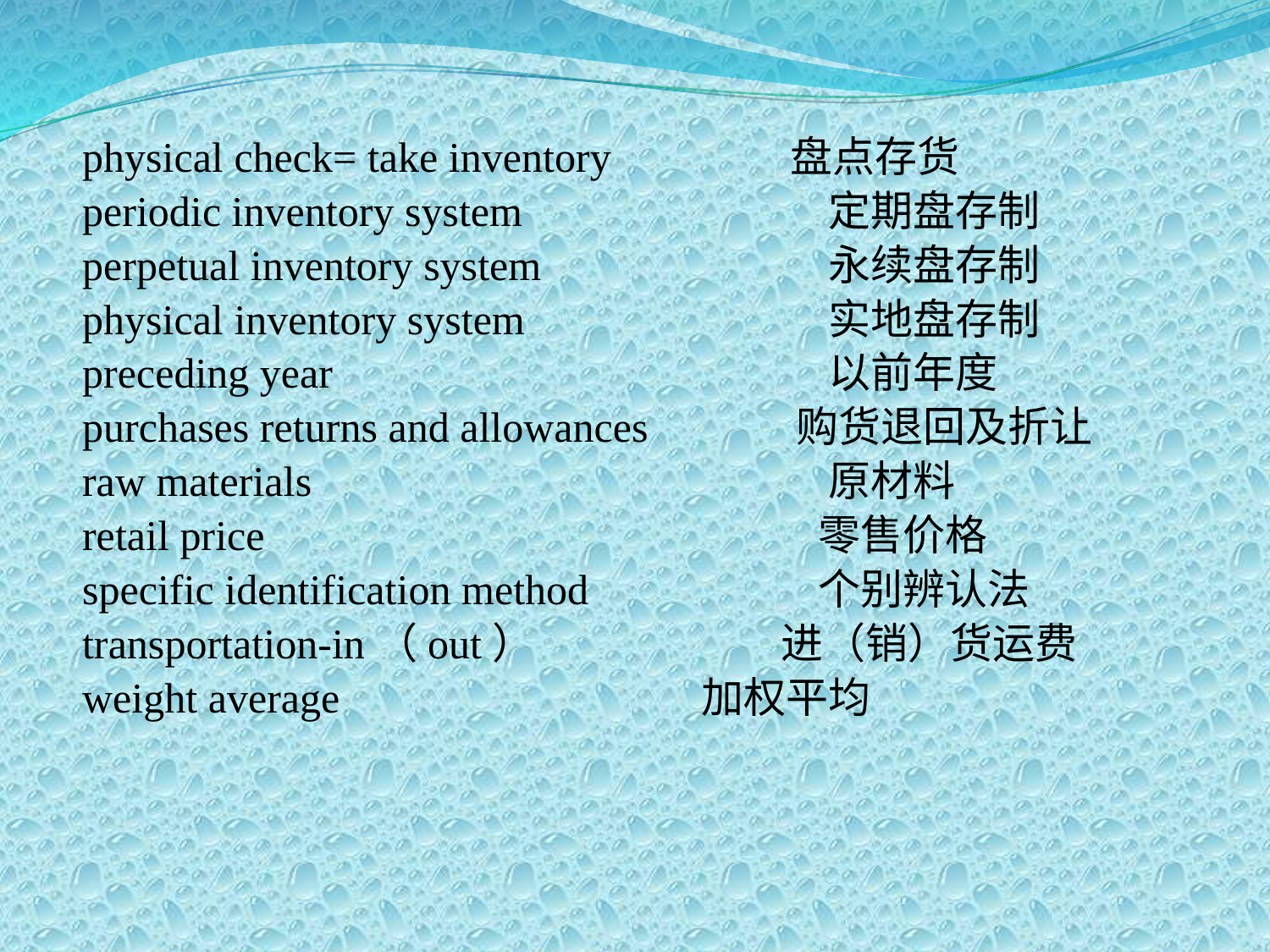

physical check= take inventory                盘点存货
periodic inventory system		      定期盘存制
perpetual inventory system	                  永续盘存制
physical inventory system	                  实地盘存制
preceding year			                  以前年度
purchases returns and allowances             购货退回及折让
raw materials		                              原材料
retail price		                             零售价格
specific identification method	                 个别辨认法
transportation-in（out）                          进（销）货运费
weight average		                  加权平均